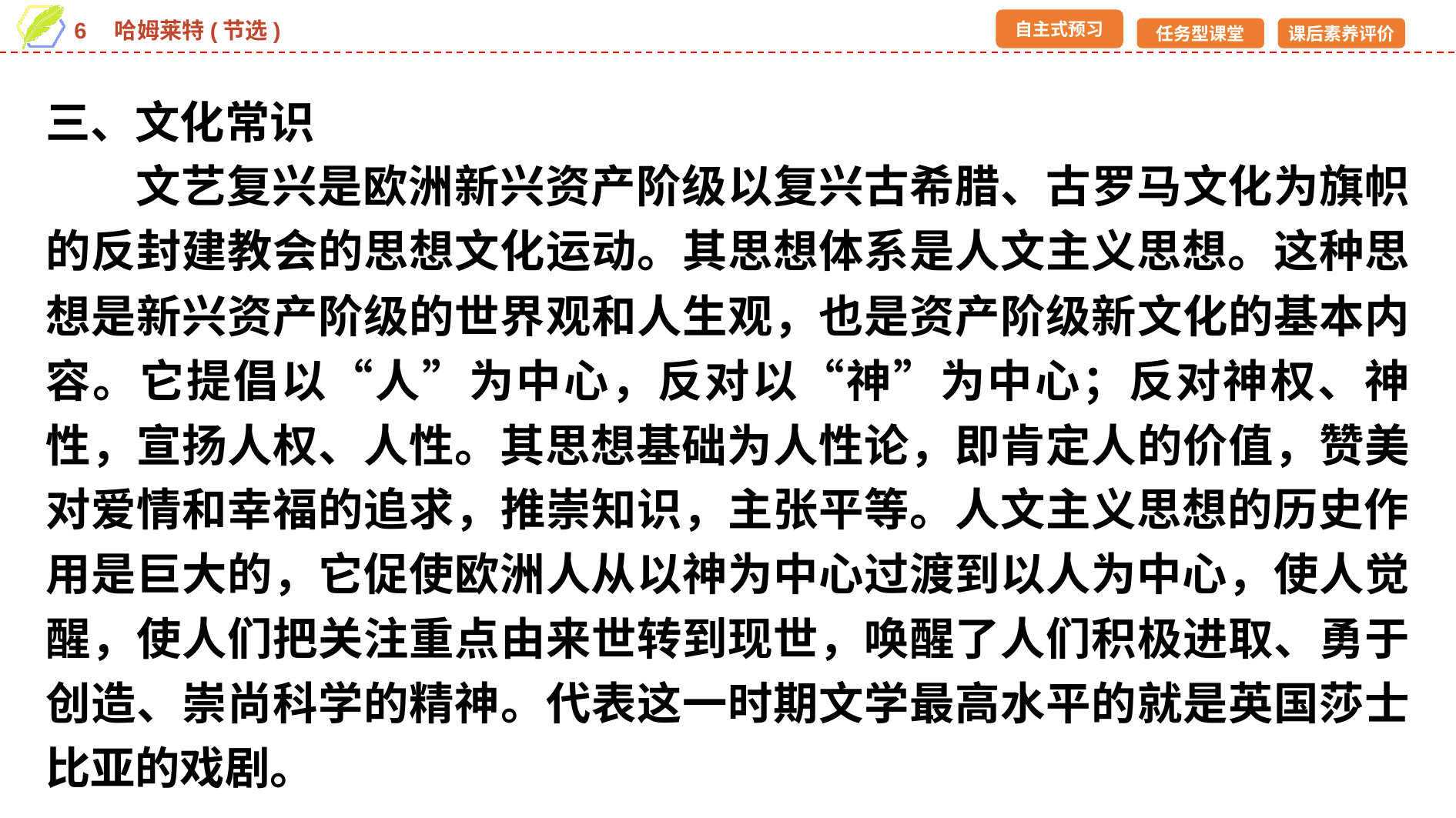

三、文化常识
文艺复兴是欧洲新兴资产阶级以复兴古希腊、古罗马文化为旗帜的反封建教会的思想文化运动。其思想体系是人文主义思想。这种思想是新兴资产阶级的世界观和人生观，也是资产阶级新文化的基本内容。它提倡以“人”为中心，反对以“神”为中心；反对神权、神性，宣扬人权、人性。其思想基础为人性论，即肯定人的价值，赞美对爱情和幸福的追求，推崇知识，主张平等。人文主义思想的历史作用是巨大的，它促使欧洲人从以神为中心过渡到以人为中心，使人觉醒，使人们把关注重点由来世转到现世，唤醒了人们积极进取、勇于创造、崇尚科学的精神。代表这一时期文学最高水平的就是英国莎士比亚的戏剧。